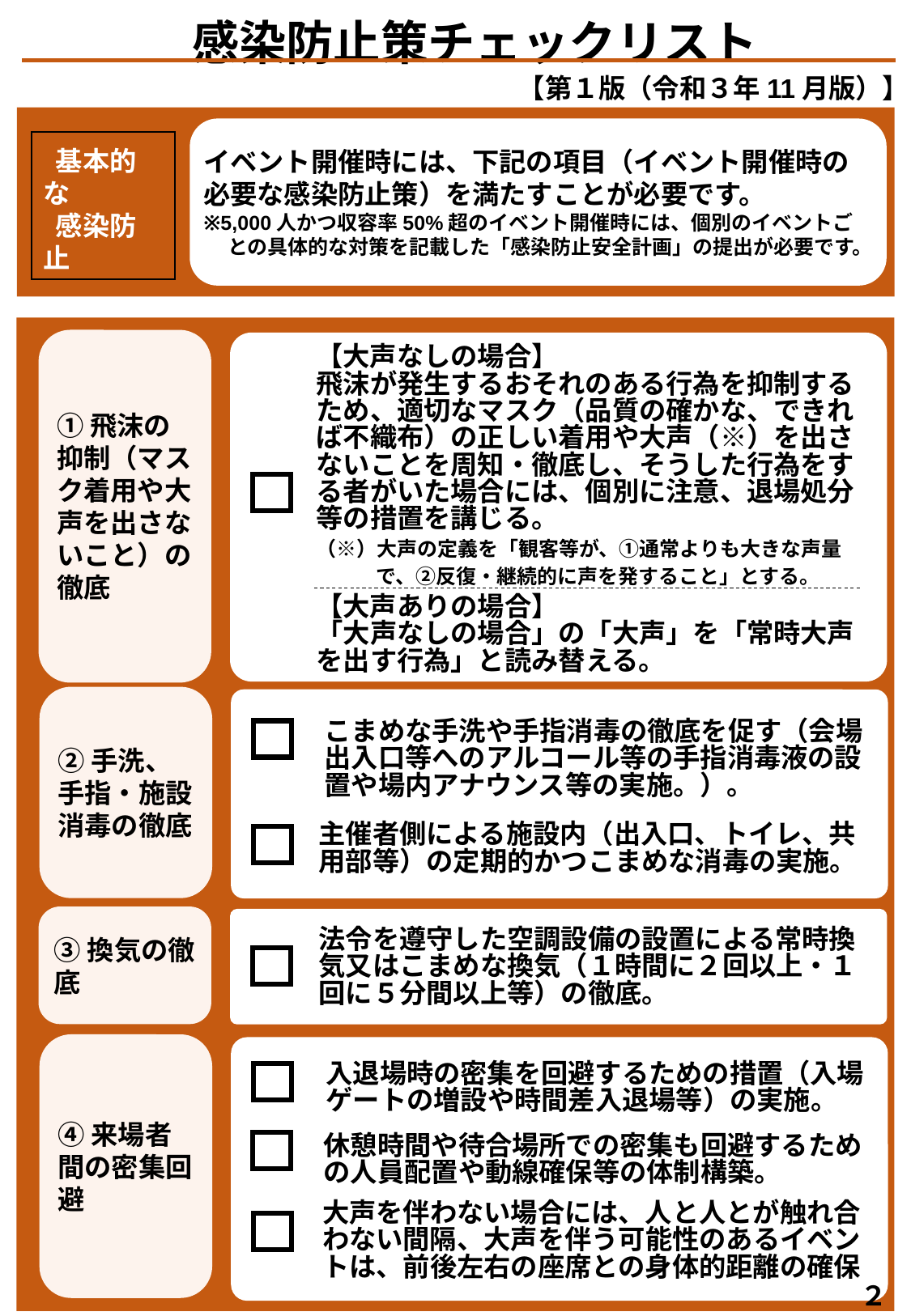

感染防止策チェックリスト
【第１版（令和３年11月版）】

イベント開催時には、下記の項目（イベント開催時の必要な感染防止策）を満たすことが必要です。
※5,000人かつ収容率50%超のイベント開催時には、個別のイベントごとの具体的な対策を記載した「感染防止安全計画」の提出が必要です。

 基本的な
 感染防止

①飛沫の抑制（マスク着用や大声を出さないこと）の徹底

【大声なしの場合】
飛沫が発生するおそれのある行為を抑制するため、適切なマスク（品質の確かな、できれば不織布）の正しい着用や大声（※）を出さないことを周知・徹底し、そうした行為をする者がいた場合には、個別に注意、退場処分等の措置を講じる。
（※）大声の定義を「観客等が、①通常よりも大きな声量で、②反復・継続的に声を発すること」とする。

【大声ありの場合】
「大声なしの場合」の「大声」を「常時大声を出す行為」と読み替える。
②手洗、手指・施設消毒の徹底

こまめな手洗や手指消毒の徹底を促す（会場出入口等へのアルコール等の手指消毒液の設置や場内アナウンス等の実施。）。

主催者側による施設内（出入口、トイレ、共用部等）の定期的かつこまめな消毒の実施。

③換気の徹底

法令を遵守した空調設備の設置による常時換気又はこまめな換気（１時間に２回以上・１回に５分間以上等）の徹底。

④来場者間の密集回避

入退場時の密集を回避するための措置（入場ゲートの増設や時間差入退場等）の実施。

休憩時間や待合場所での密集も回避するための人員配置や動線確保等の体制構築。

大声を伴わない場合には、人と人とが触れ合わない間隔、大声を伴う可能性のあるイベントは、前後左右の座席との身体的距離の確保

２